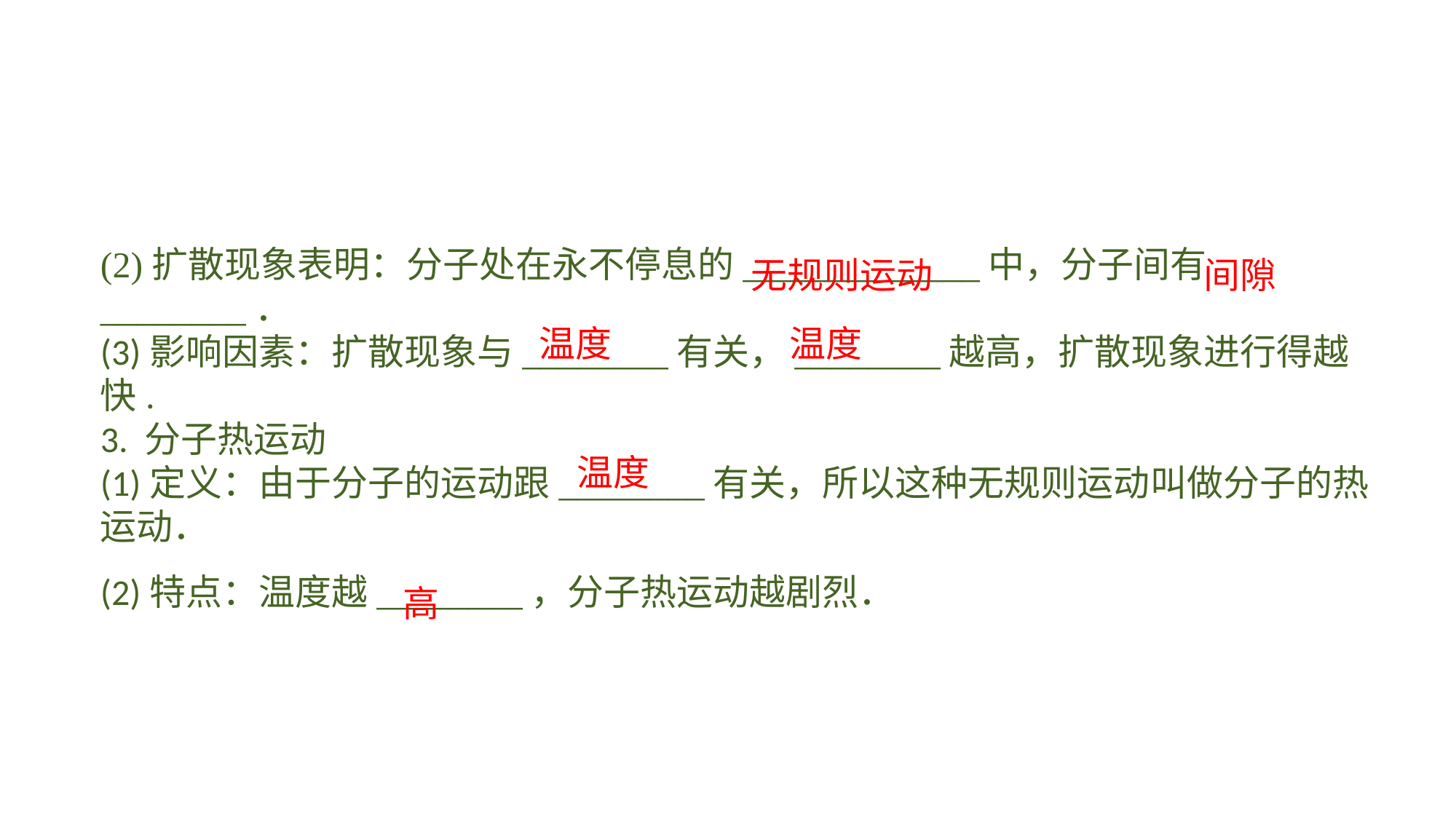

(2)扩散现象表明：分子处在永不停息的_____________中，分子间有________．(3)影响因素：扩散现象与________有关，________越高，扩散现象进行得越快.3. 分子热运动(1)定义：由于分子的运动跟________有关，所以这种无规则运动叫做分子的热运动．(2)特点：温度越________，分子热运动越剧烈．
无规则运动
间隙
温度
温度
温度
高